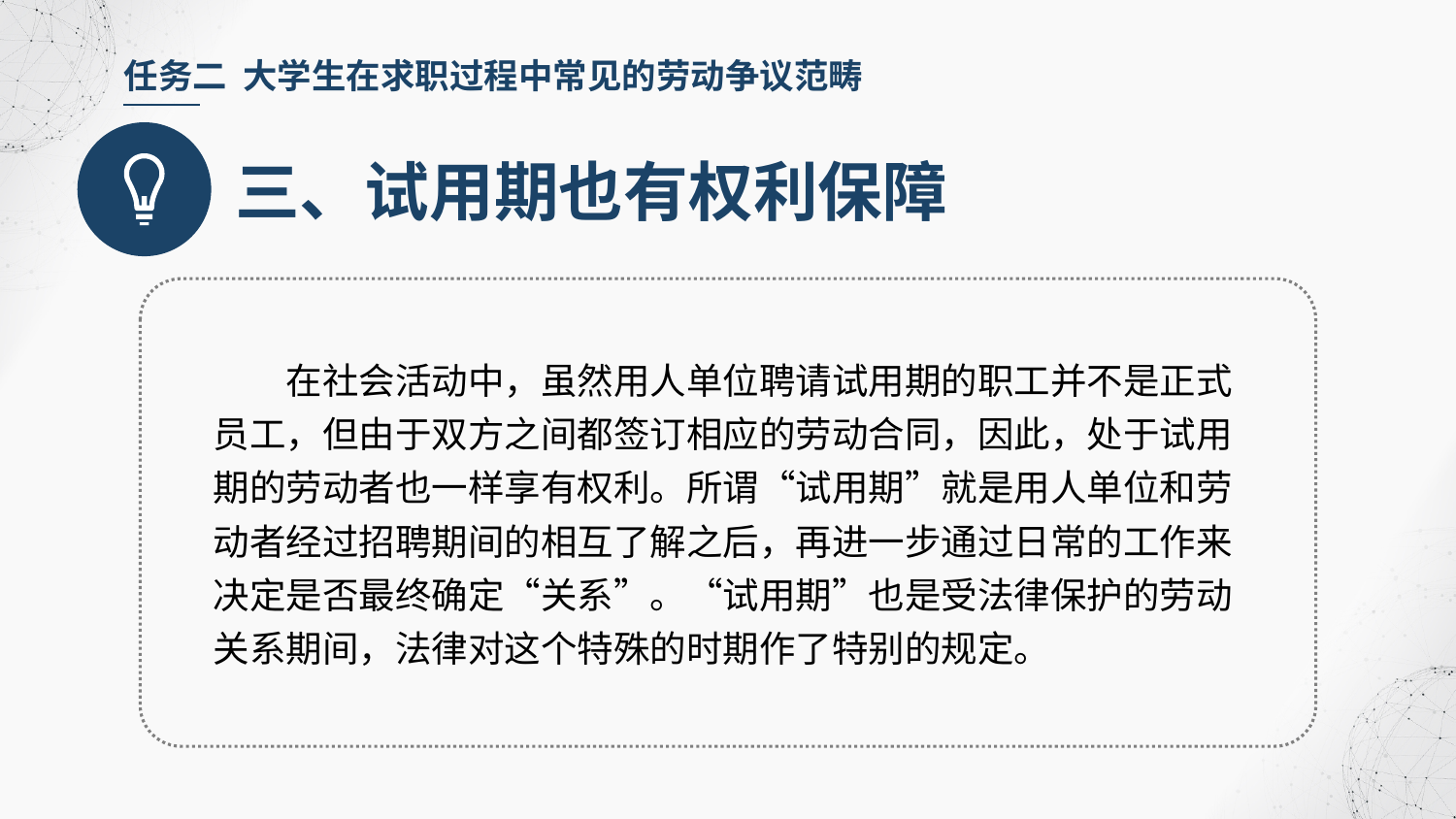

任务二  大学生在求职过程中常见的劳动争议范畴

三、试用期也有权利保障

在社会活动中，虽然用人单位聘请试用期的职工并不是正式员工，但由于双方之间都签订相应的劳动合同，因此，处于试用期的劳动者也一样享有权利。所谓“试用期”就是用人单位和劳动者经过招聘期间的相互了解之后，再进一步通过日常的工作来决定是否最终确定“关系”。“试用期”也是受法律保护的劳动关系期间，法律对这个特殊的时期作了特别的规定。